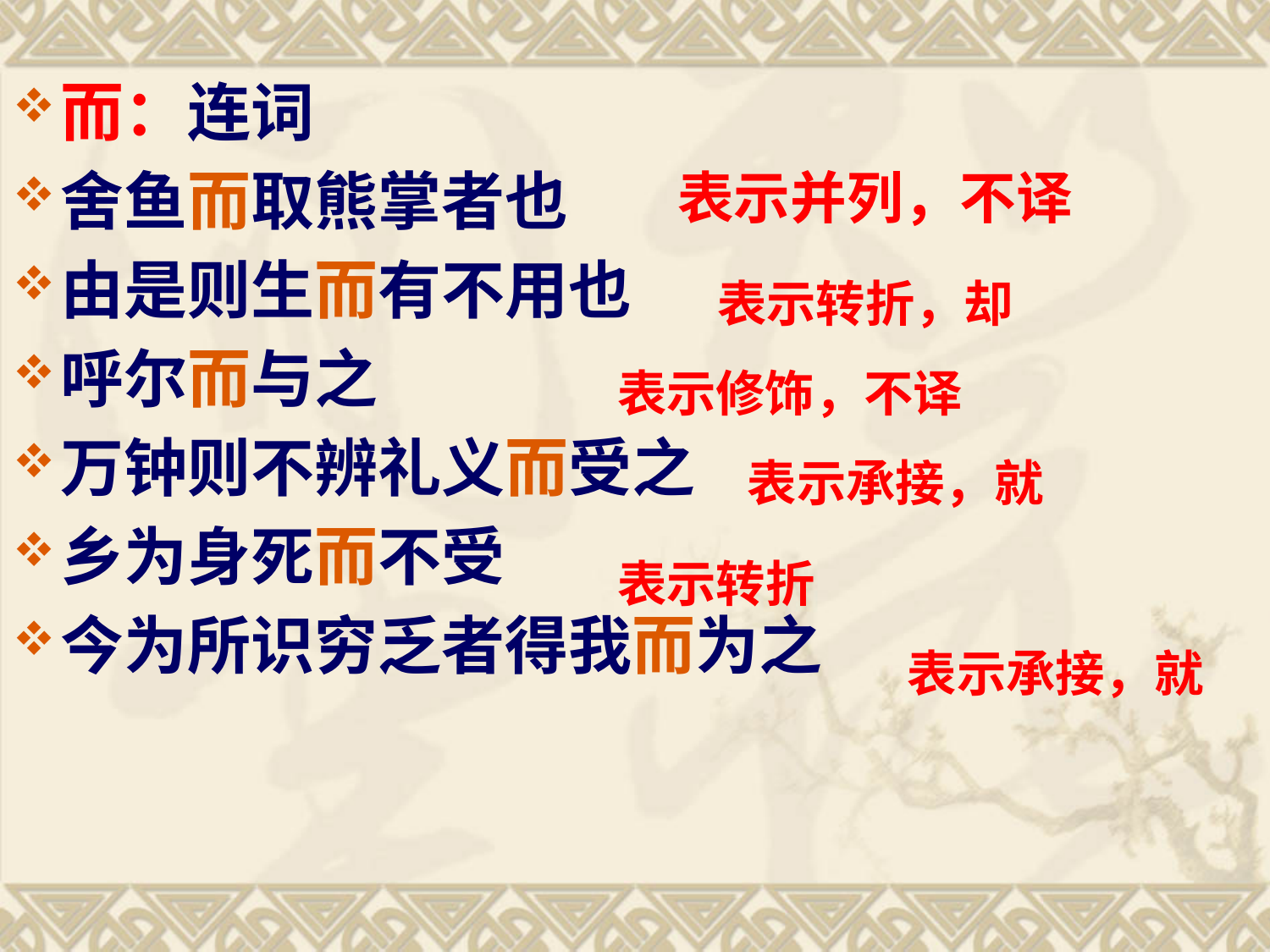

而：连词
舍鱼而取熊掌者也
由是则生而有不用也
呼尔而与之
万钟则不辨礼义而受之
乡为身死而不受
今为所识穷乏者得我而为之
表示并列，不译
表示转折，却
表示修饰，不译
表示承接，就
表示转折

表示承接，就